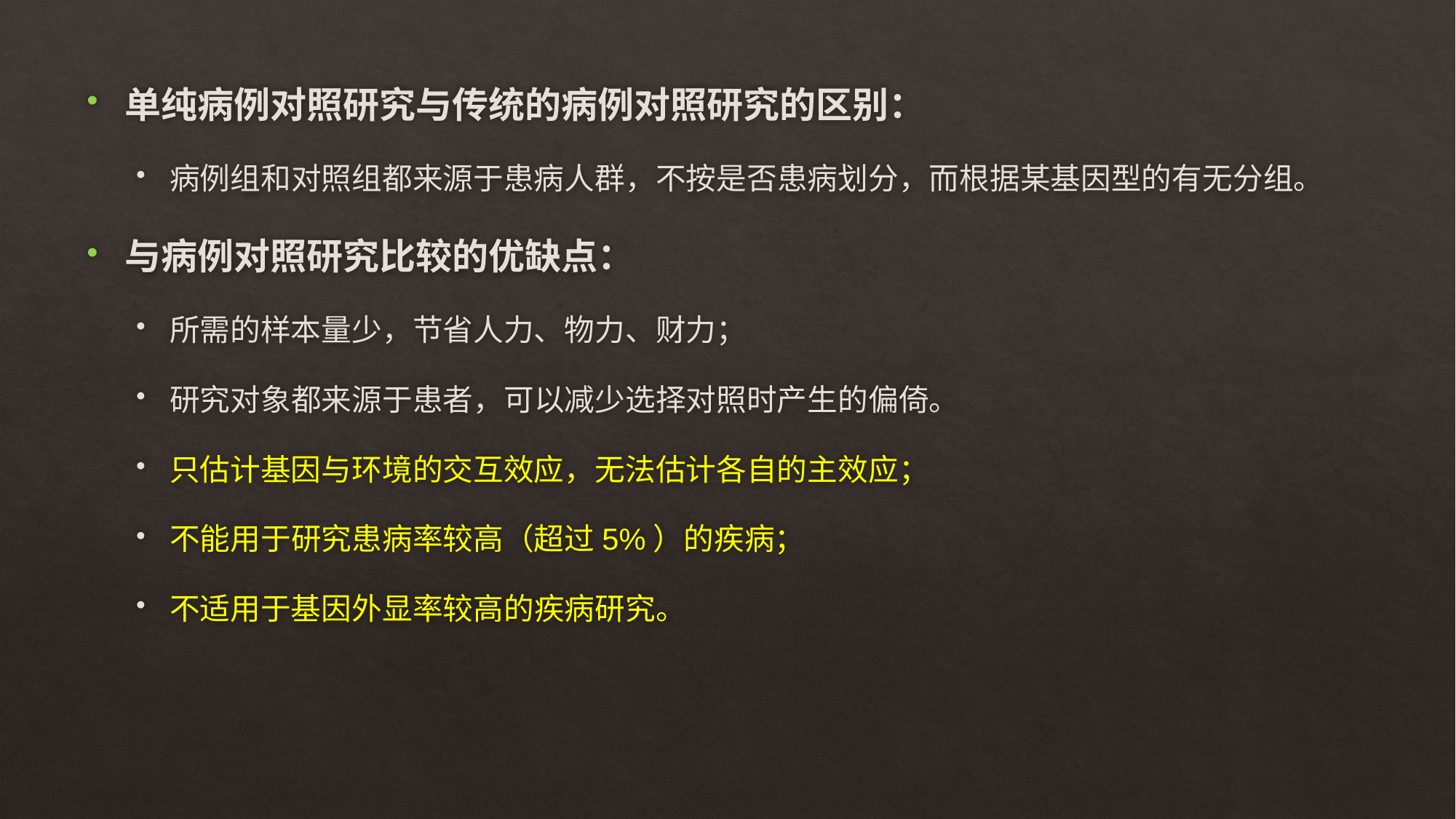

单纯病例对照研究与传统的病例对照研究的区别：
病例组和对照组都来源于患病人群，不按是否患病划分，而根据某基因型的有无分组。
与病例对照研究比较的优缺点：
所需的样本量少，节省人力、物力、财力；
研究对象都来源于患者，可以减少选择对照时产生的偏倚。
只估计基因与环境的交互效应，无法估计各自的主效应；
不能用于研究患病率较高（超过5%）的疾病；
不适用于基因外显率较高的疾病研究。